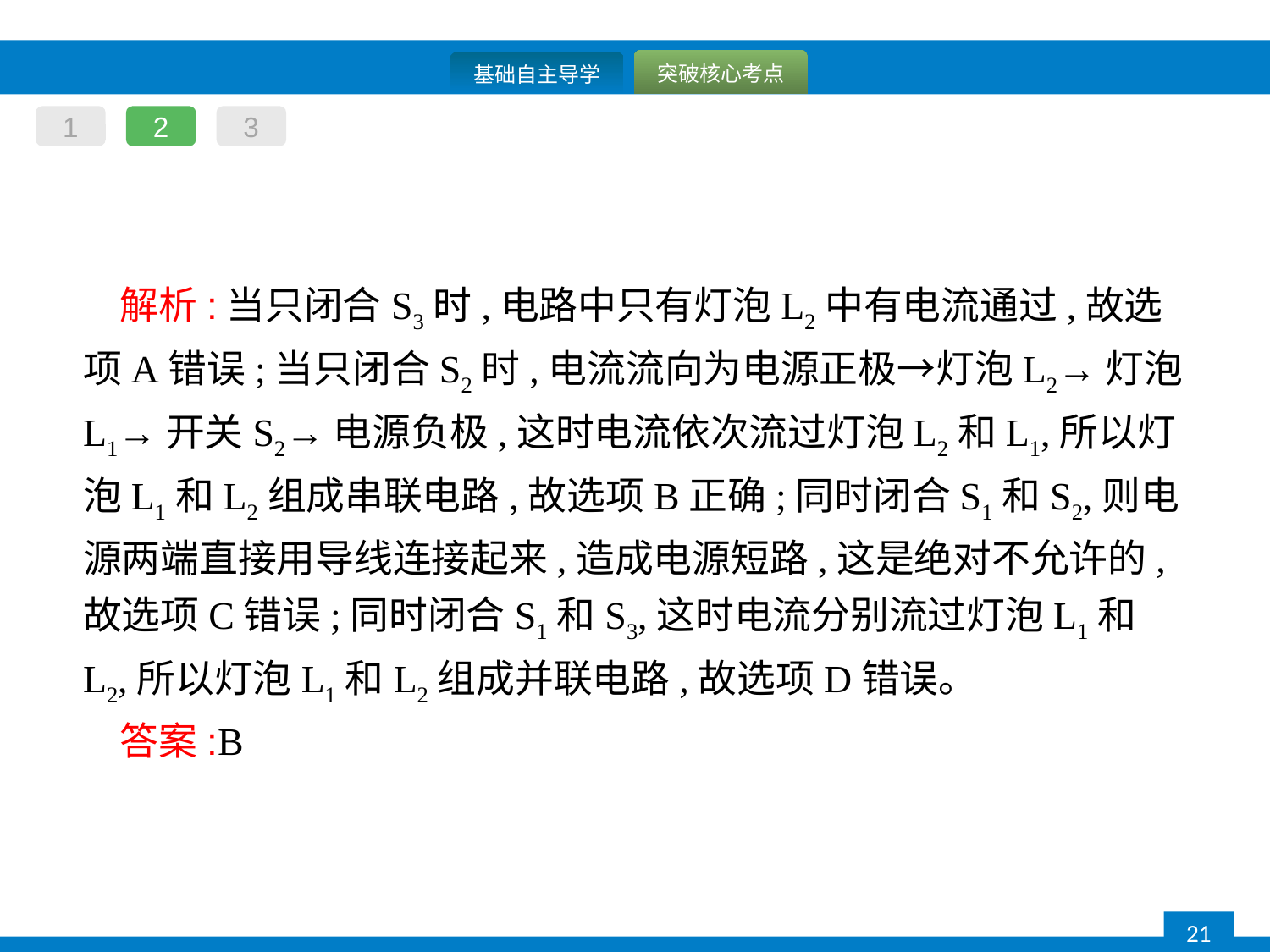

1
2
3
解析:当只闭合S3时,电路中只有灯泡L2中有电流通过,故选项A错误;当只闭合S2时,电流流向为电源正极→灯泡L2→灯泡L1→开关S2→电源负极,这时电流依次流过灯泡L2和L1,所以灯泡L1和L2组成串联电路,故选项B正确;同时闭合S1和S2,则电源两端直接用导线连接起来,造成电源短路,这是绝对不允许的,故选项C错误;同时闭合S1和S3,这时电流分别流过灯泡L1和L2,所以灯泡L1和L2组成并联电路,故选项D错误。
答案:B